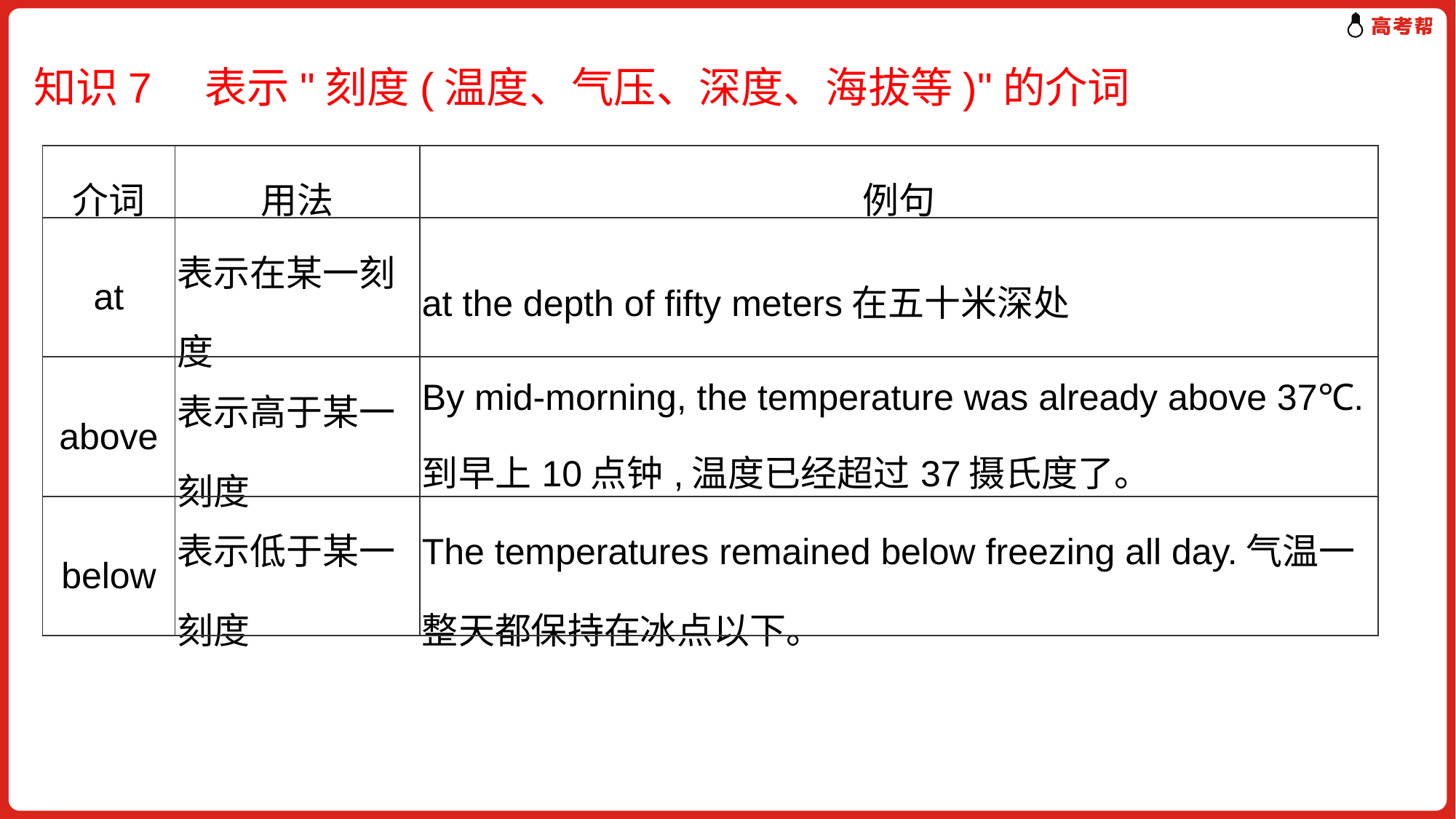

知识7　表示"刻度(温度、气压、深度、海拔等)"的介词

| 介词 | 用法 | 例句 |
| --- | --- | --- |
| at | 表示在某一刻度 | at the depth of fifty meters在五十米深处 |
| above | 表示高于某一刻度 | By mid-morning, the temperature was already above 37℃.到早上10点钟,温度已经超过37摄氏度了。 |
| below | 表示低于某一刻度 | The temperatures remained below freezing all day.气温一整天都保持在冰点以下。 |